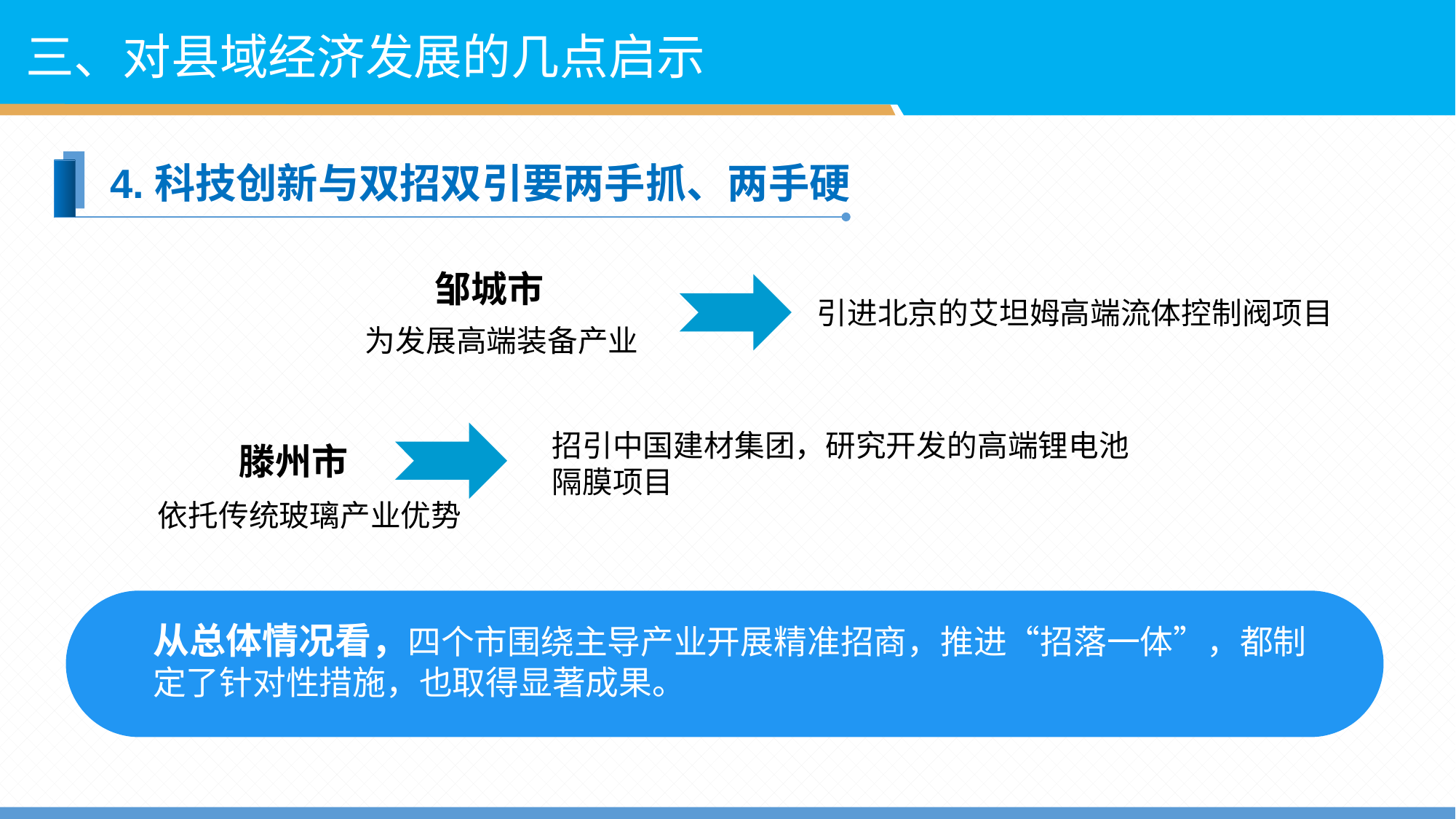

三、对县域经济发展的几点启示

4.科技创新与双招双引要两手抓、两手硬

邹城市

引进北京的艾坦姆高端流体控制阀项目
为发展高端装备产业
招引中国建材集团，研究开发的高端锂电池隔膜项目

滕州市
依托传统玻璃产业优势

从总体情况看，四个市围绕主导产业开展精准招商，推进“招落一体”，都制定了针对性措施，也取得显著成果。